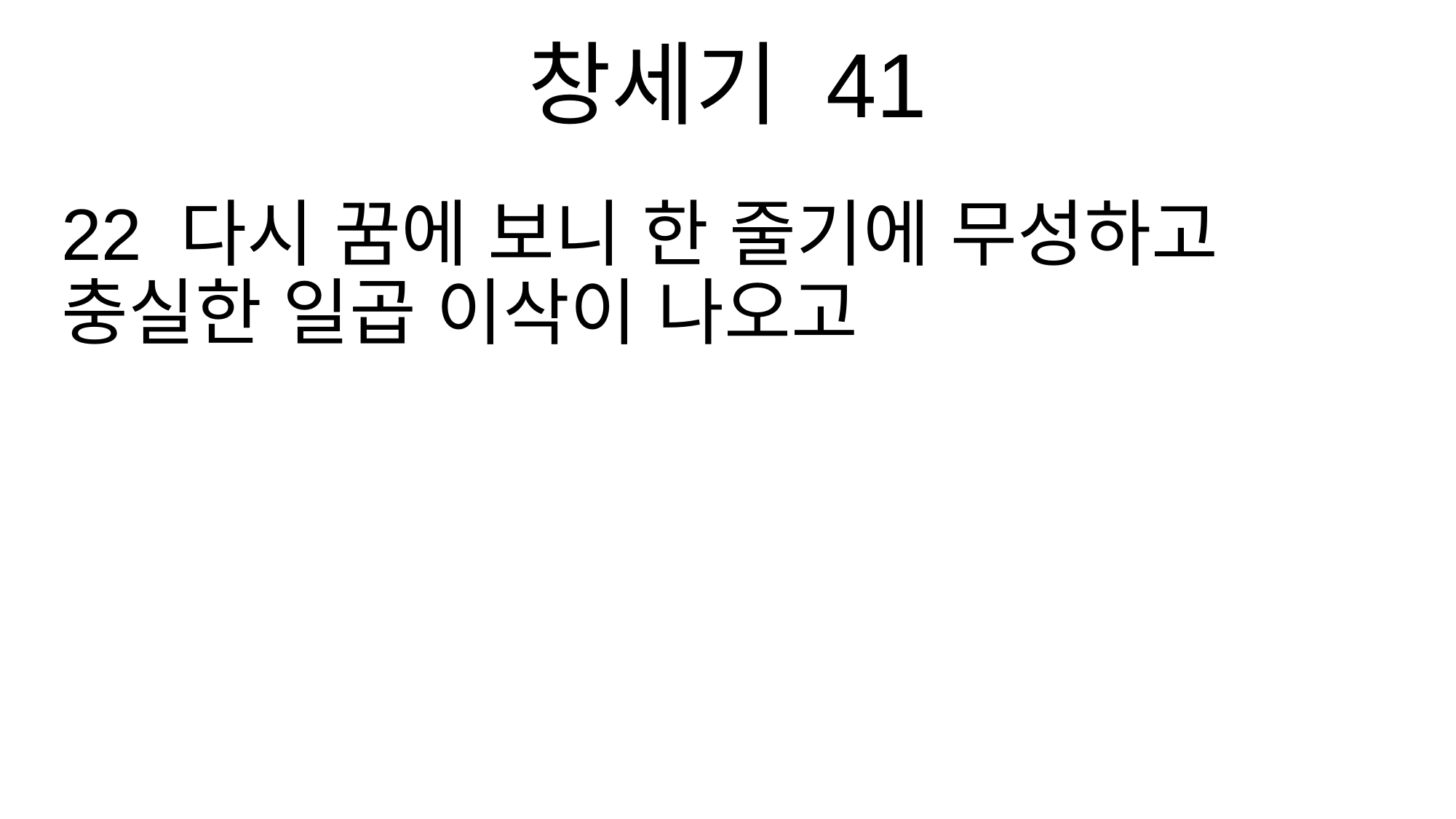

창세기 41
22 다시 꿈에 보니 한 줄기에 무성하고 충실한 일곱 이삭이 나오고